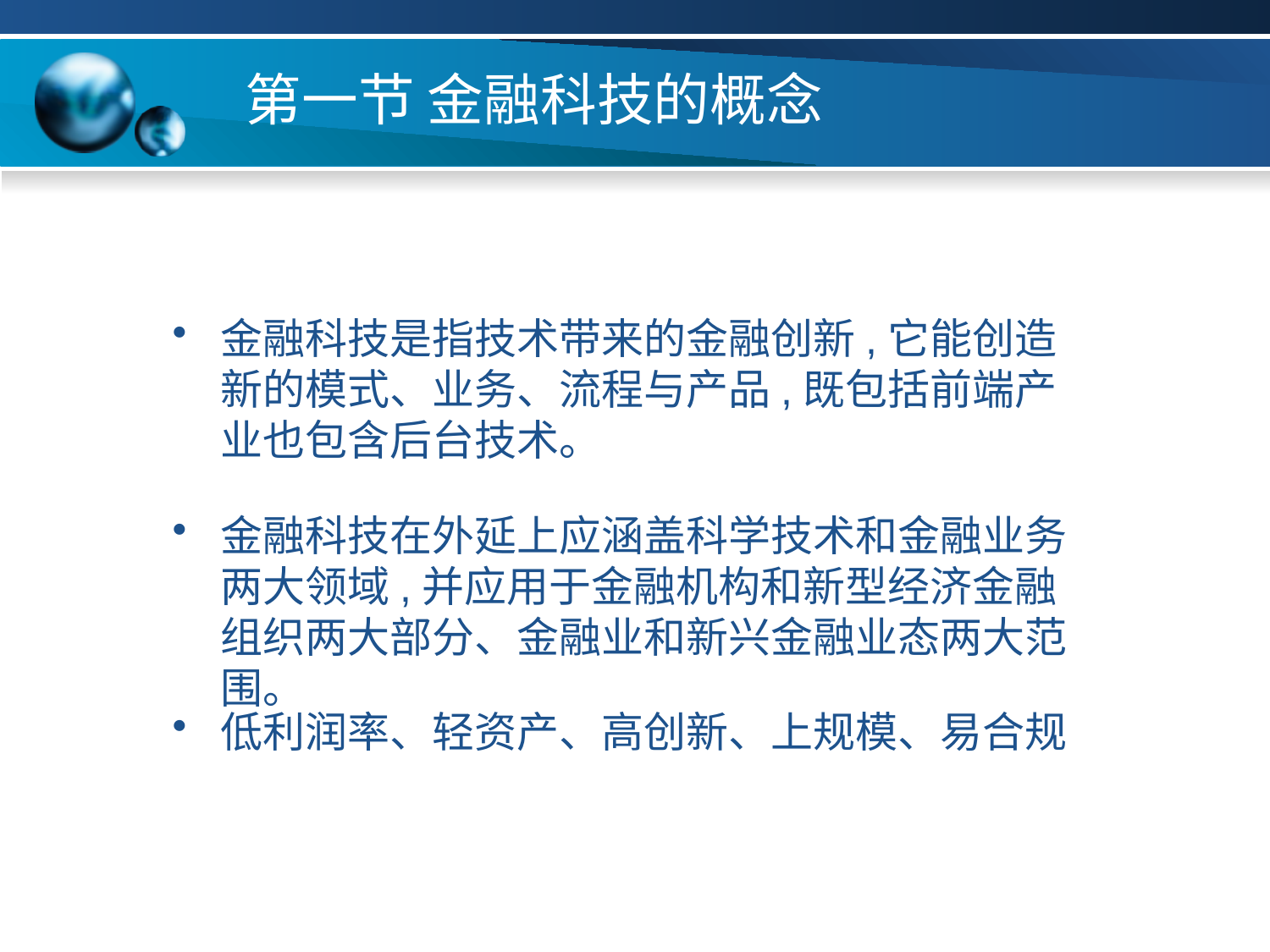

# 第一节 金融科技的概念
金融科技是指技术带来的金融创新,它能创造新的模式、业务、流程与产品,既包括前端产业也包含后台技术。
金融科技在外延上应涵盖科学技术和金融业务两大领域,并应用于金融机构和新型经济金融组织两大部分、金融业和新兴金融业态两大范围。
低利润率、轻资产、高创新、上规模、易合规